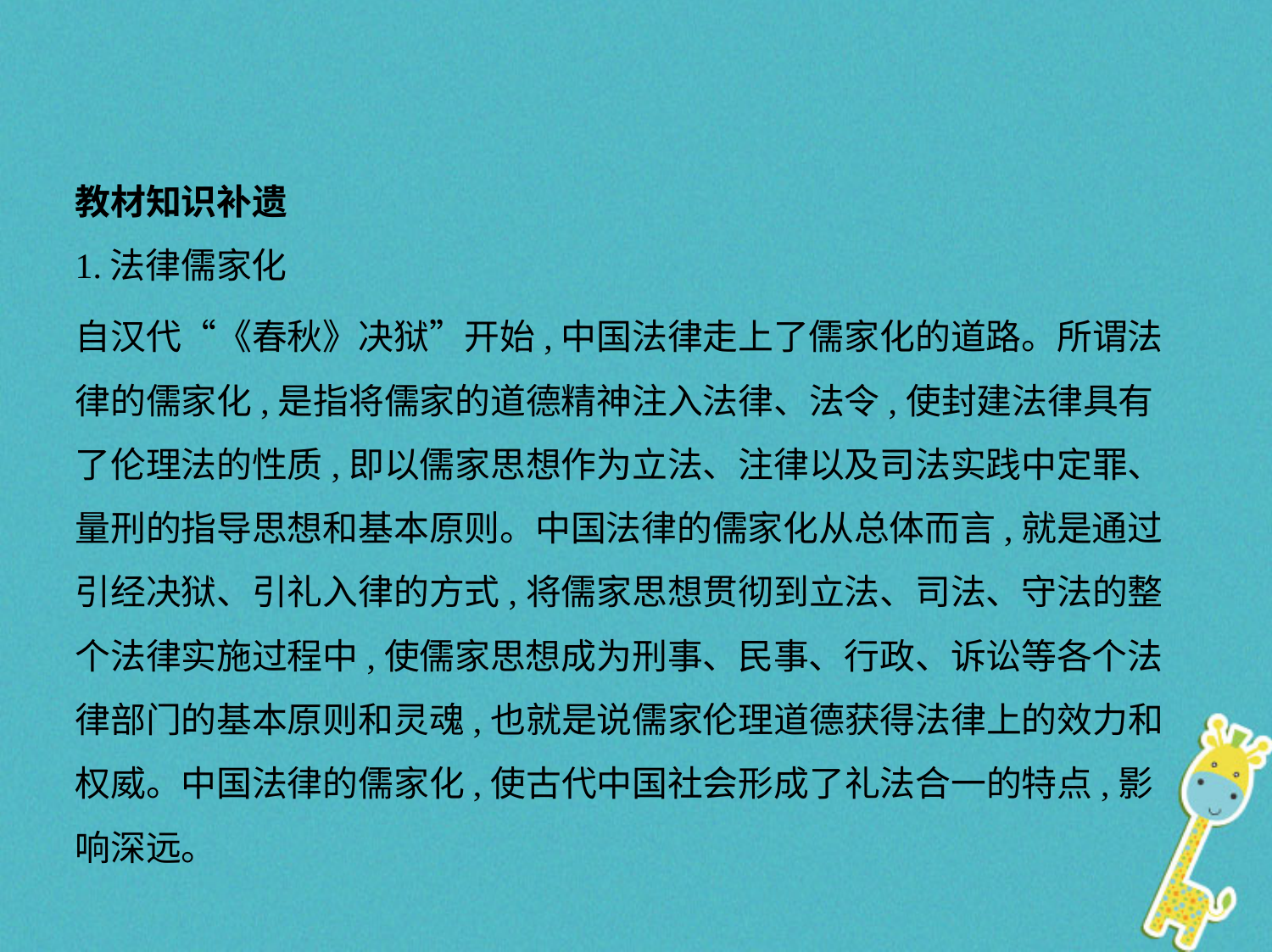

教材知识补遗
1.法律儒家化
自汉代“《春秋》决狱”开始,中国法律走上了儒家化的道路。所谓法
律的儒家化,是指将儒家的道德精神注入法律、法令,使封建法律具有
了伦理法的性质,即以儒家思想作为立法、注律以及司法实践中定罪、
量刑的指导思想和基本原则。中国法律的儒家化从总体而言,就是通过
引经决狱、引礼入律的方式,将儒家思想贯彻到立法、司法、守法的整
个法律实施过程中,使儒家思想成为刑事、民事、行政、诉讼等各个法
律部门的基本原则和灵魂,也就是说儒家伦理道德获得法律上的效力和
权威。中国法律的儒家化,使古代中国社会形成了礼法合一的特点,影
响深远。